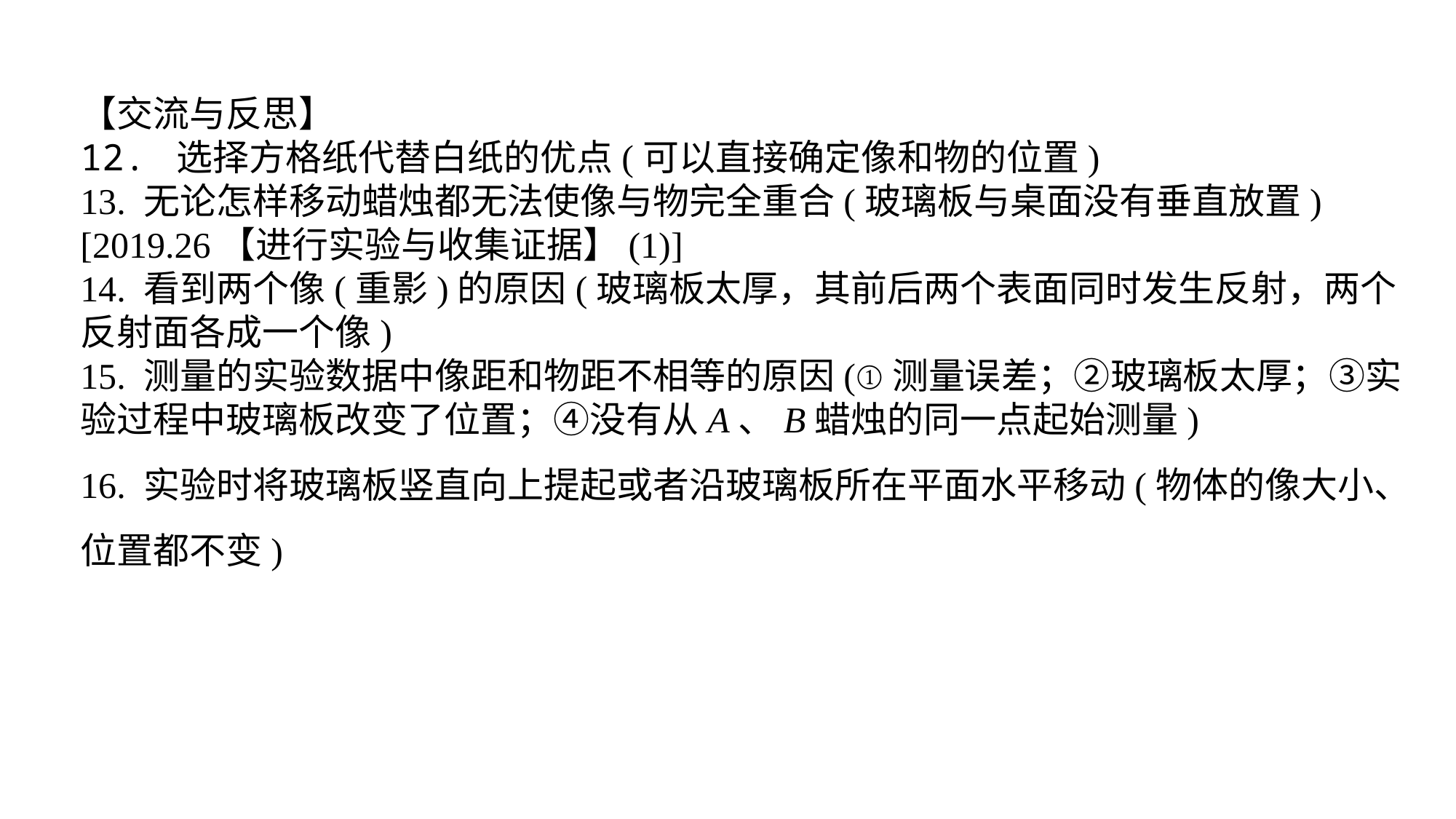

【交流与反思】12. 选择方格纸代替白纸的优点(可以直接确定像和物的位置)13. 无论怎样移动蜡烛都无法使像与物完全重合(玻璃板与桌面没有垂直放置)[2019.26【进行实验与收集证据】(1)]14. 看到两个像(重影)的原因(玻璃板太厚，其前后两个表面同时发生反射，两个反射面各成一个像)15. 测量的实验数据中像距和物距不相等的原因(①测量误差；②玻璃板太厚；③实验过程中玻璃板改变了位置；④没有从A、B蜡烛的同一点起始测量)16. 实验时将玻璃板竖直向上提起或者沿玻璃板所在平面水平移动(物体的像大小、位置都不变)